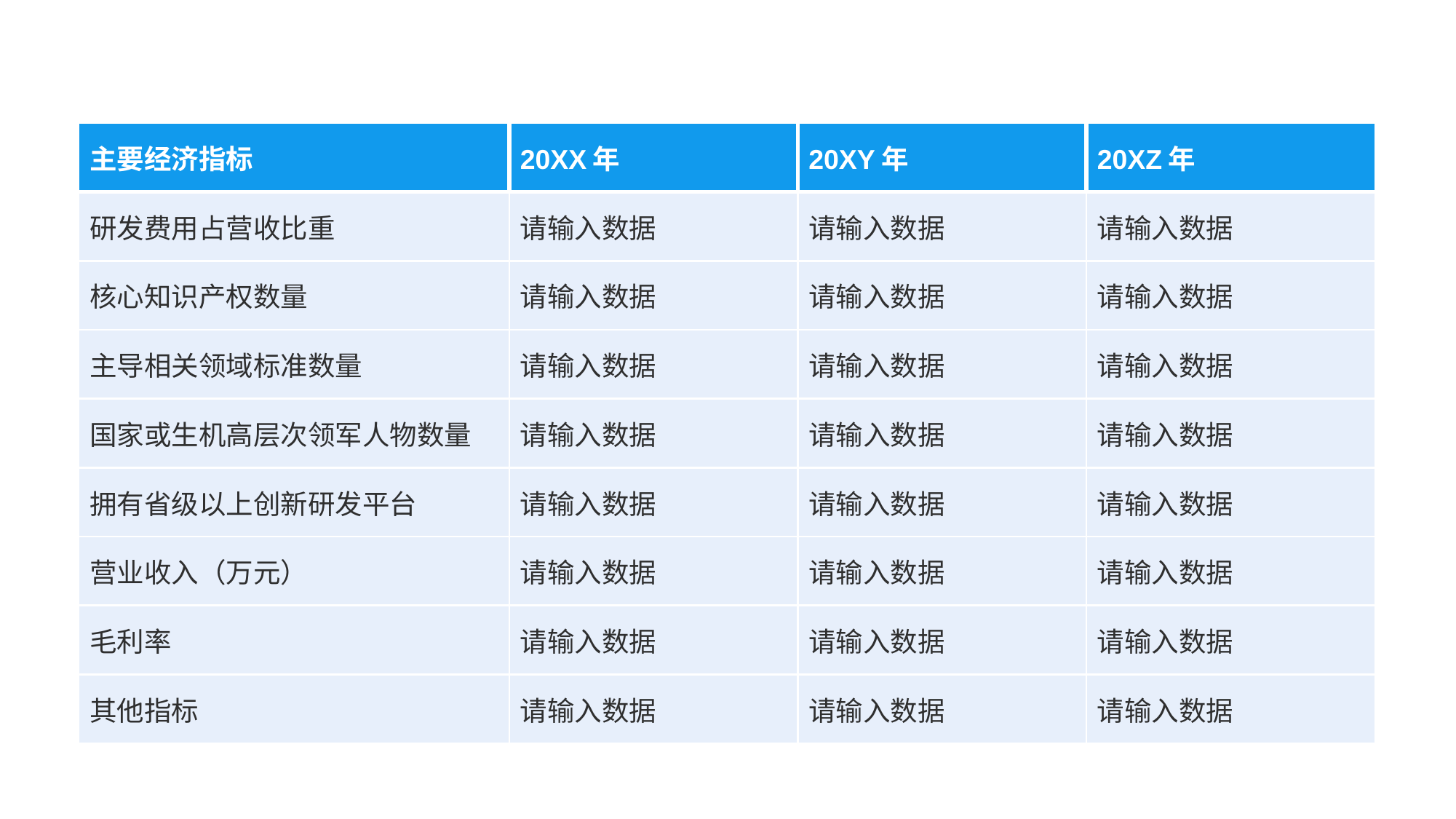

| 主要经济指标 | 20XX年 | 20XY年 | 20XZ年 |
| --- | --- | --- | --- |
| 研发费用占营收比重 | 请输入数据 | 请输入数据 | 请输入数据 |
| 核心知识产权数量 | 请输入数据 | 请输入数据 | 请输入数据 |
| 主导相关领域标准数量 | 请输入数据 | 请输入数据 | 请输入数据 |
| 国家或生机高层次领军人物数量 | 请输入数据 | 请输入数据 | 请输入数据 |
| 拥有省级以上创新研发平台 | 请输入数据 | 请输入数据 | 请输入数据 |
| 营业收入（万元） | 请输入数据 | 请输入数据 | 请输入数据 |
| 毛利率 | 请输入数据 | 请输入数据 | 请输入数据 |
| 其他指标 | 请输入数据 | 请输入数据 | 请输入数据 |